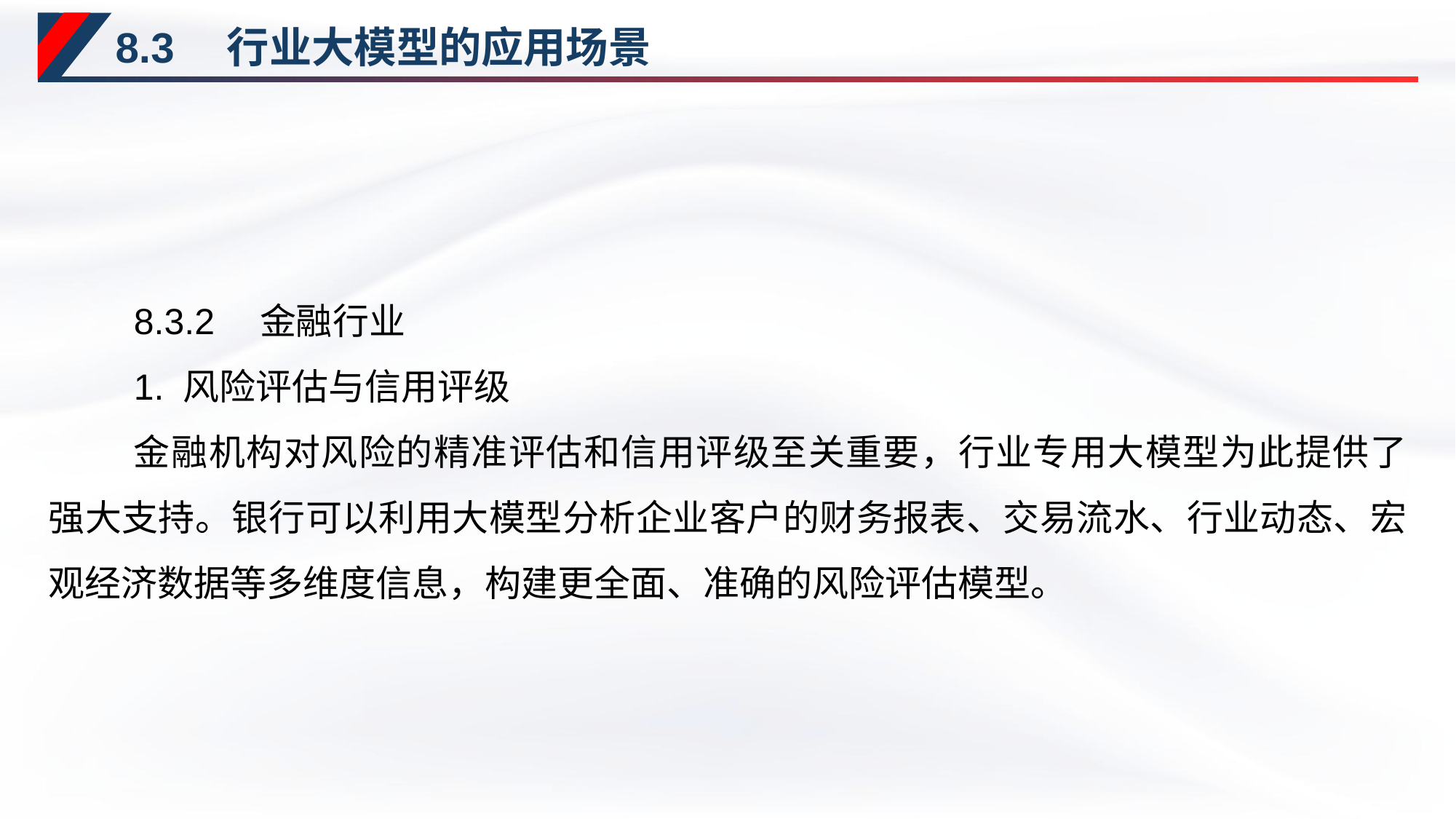

# 8.3　行业大模型的应用场景
8.3.2　金融行业
1. 风险评估与信用评级
金融机构对风险的精准评估和信用评级至关重要，行业专用大模型为此提供了强大支持。银行可以利用大模型分析企业客户的财务报表、交易流水、行业动态、宏观经济数据等多维度信息，构建更全面、准确的风险评估模型。